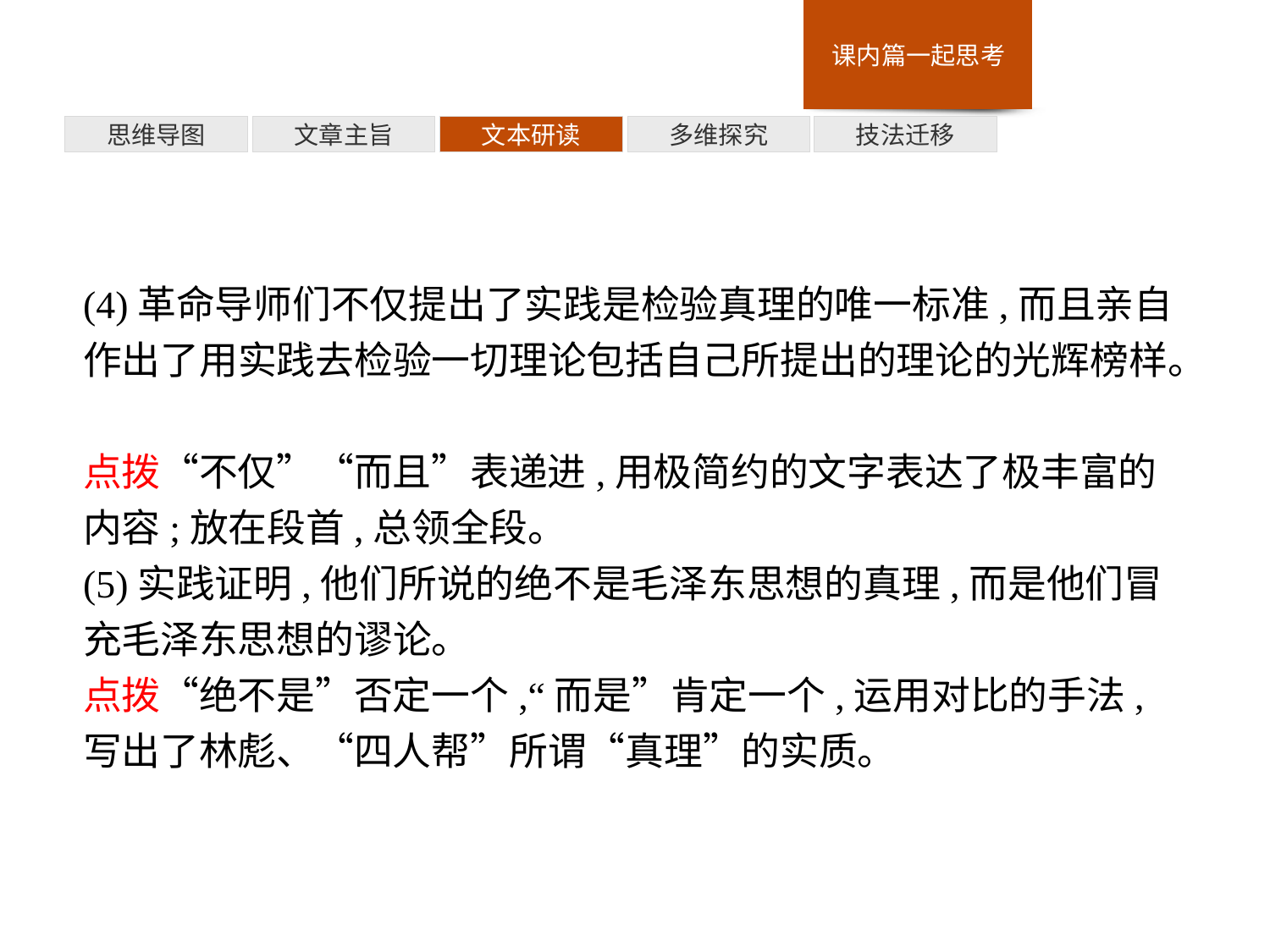

多维探究
思维导图
文章主旨
文本研读
技法迁移
(4)革命导师们不仅提出了实践是检验真理的唯一标准,而且亲自作出了用实践去检验一切理论包括自己所提出的理论的光辉榜样。
点拨“不仅”“而且”表递进,用极简约的文字表达了极丰富的内容;放在段首,总领全段。
(5)实践证明,他们所说的绝不是毛泽东思想的真理,而是他们冒充毛泽东思想的谬论。
点拨“绝不是”否定一个,“而是”肯定一个,运用对比的手法,写出了林彪、“四人帮”所谓“真理”的实质。